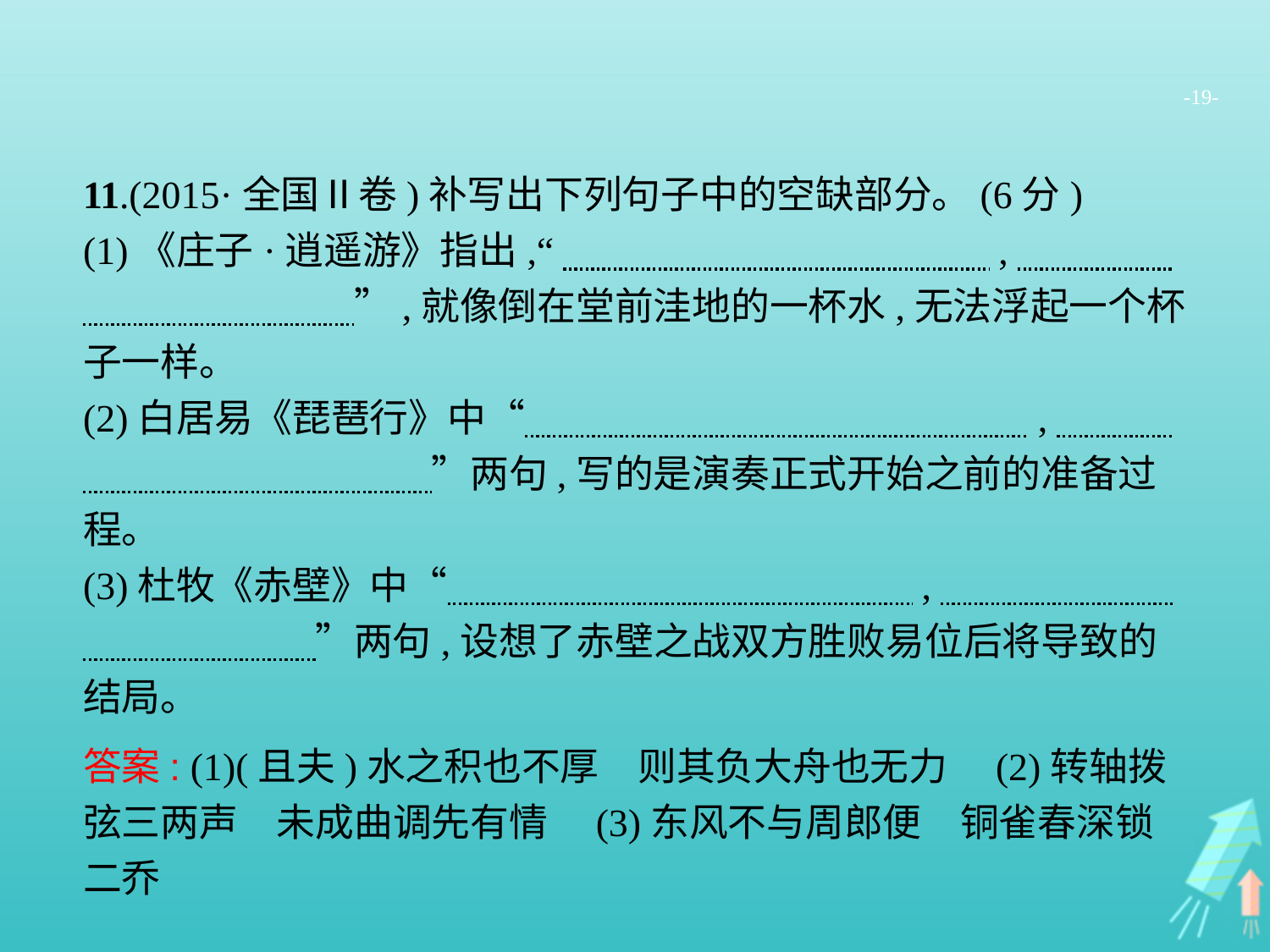

-19-
11.(2015·全国Ⅱ卷)补写出下列句子中的空缺部分。(6分)
(1)《庄子·逍遥游》指出,“　　　　　　　　　　　,　　　　　　　　　　　”,就像倒在堂前洼地的一杯水,无法浮起一个杯子一样。
(2)白居易《琵琶行》中“　　　　　　　　　　　　　,　　　　　　　　　　　　”两句,写的是演奏正式开始之前的准备过程。
(3)杜牧《赤壁》中“　　　　　　　　　　　　,　　　　　　　　　　　　”两句,设想了赤壁之战双方胜败易位后将导致的结局。
答案: (1)(且夫)水之积也不厚　则其负大舟也无力　(2)转轴拨弦三两声　未成曲调先有情　(3)东风不与周郎便　铜雀春深锁二乔